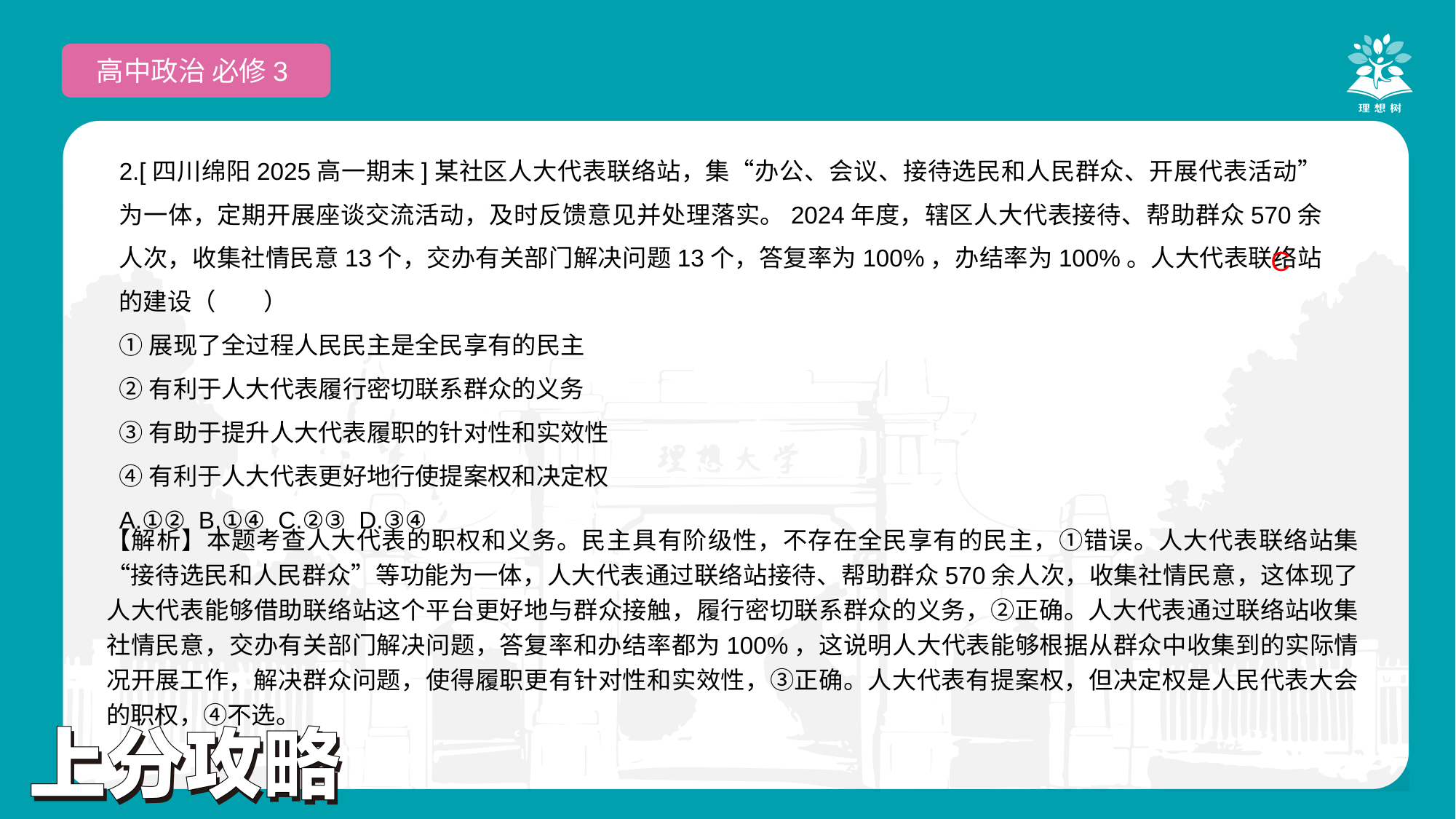

高中政治 必修3
2.[四川绵阳2025高一期末]某社区人大代表联络站，集“办公、会议、接待选民和人民群众、开展代表活动”为一体，定期开展座谈交流活动，及时反馈意见并处理落实。2024年度，辖区人大代表接待、帮助群众570余人次，收集社情民意13个，交办有关部门解决问题13个，答复率为100%，办结率为100%。人大代表联络站的建设（　　）
①展现了全过程人民民主是全民享有的民主
②有利于人大代表履行密切联系群众的义务
③有助于提升人大代表履职的针对性和实效性
④有利于人大代表更好地行使提案权和决定权
A.①②  B.①④  C.②③  D.③④
C
【解析】本题考查人大代表的职权和义务。民主具有阶级性，不存在全民享有的民主，①错误。人大代表联络站集“接待选民和人民群众”等功能为一体，人大代表通过联络站接待、帮助群众570余人次，收集社情民意，这体现了人大代表能够借助联络站这个平台更好地与群众接触，履行密切联系群众的义务，②正确。人大代表通过联络站收集社情民意，交办有关部门解决问题，答复率和办结率都为100%，这说明人大代表能够根据从群众中收集到的实际情况开展工作，解决群众问题，使得履职更有针对性和实效性，③正确。人大代表有提案权，但决定权是人民代表大会的职权，④不选。